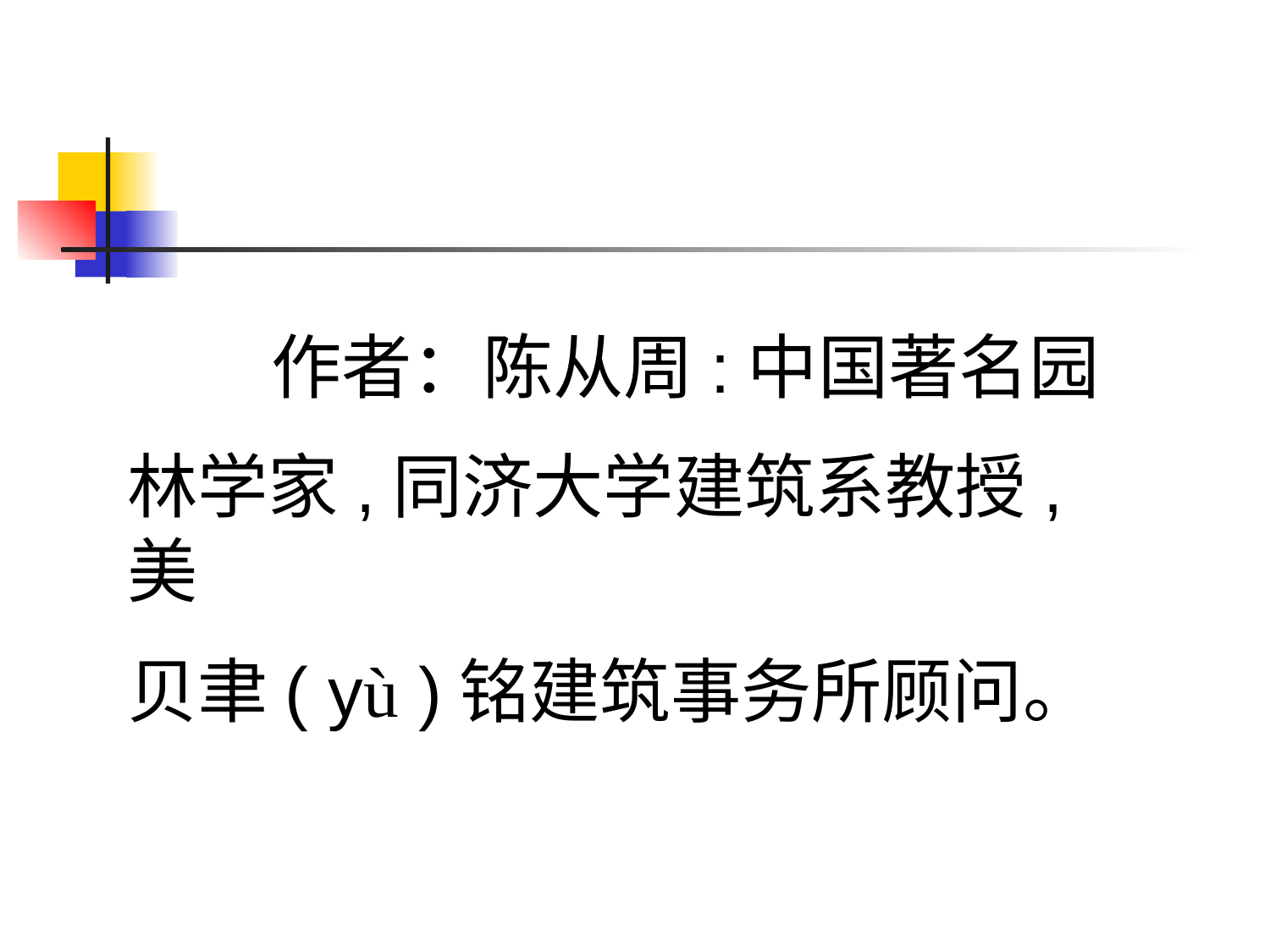

作者：陈从周:中国著名园
林学家,同济大学建筑系教授,美
贝聿( yù )铭建筑事务所顾问。